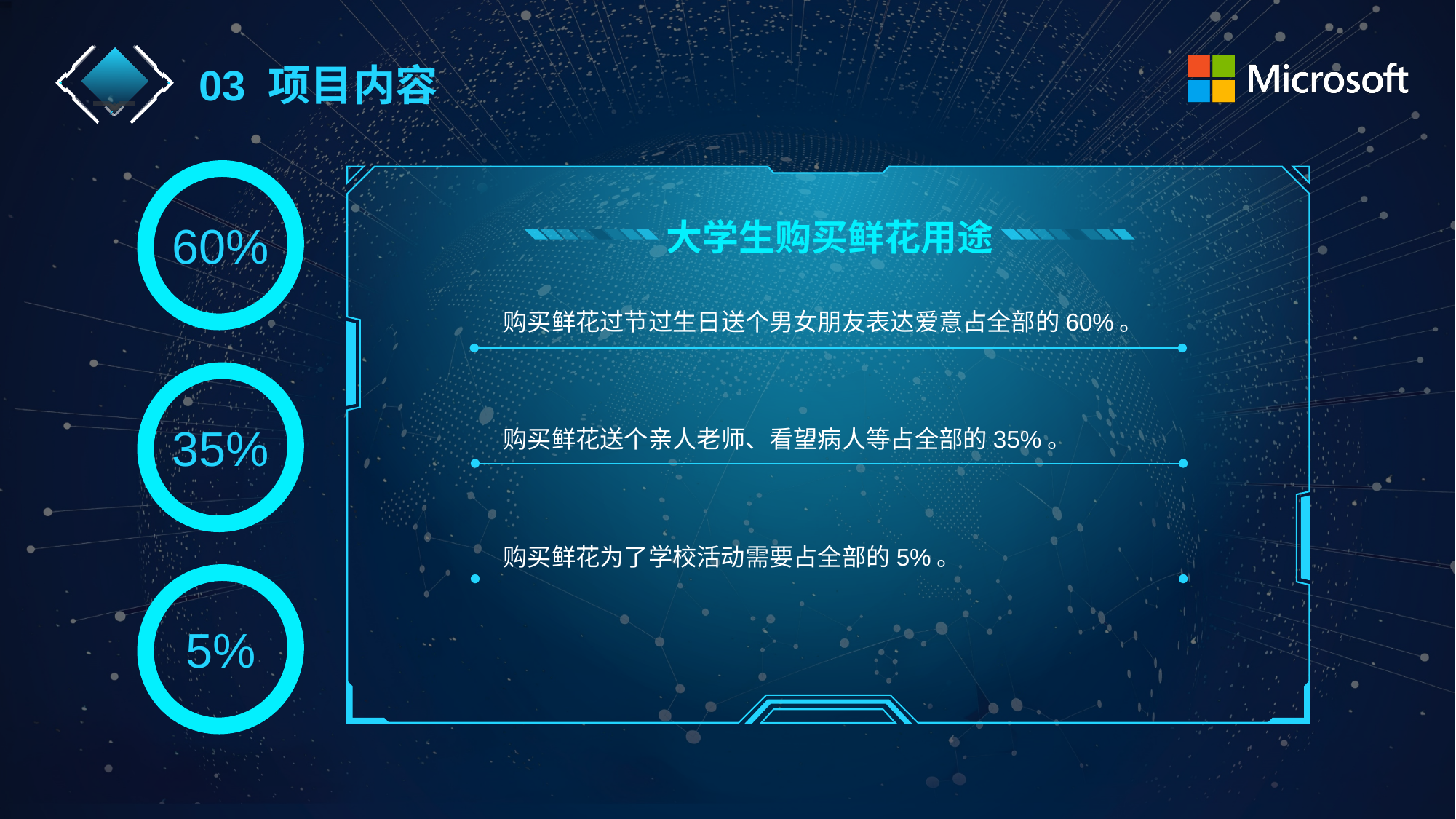

03 项目内容

60%
大学生购买鲜花用途

购买鲜花过节过生日送个男女朋友表达爱意占全部的60%。

购买鲜花送个亲人老师、看望病人等占全部的35%。
35%
购买鲜花为了学校活动需要占全部的5%。

5%